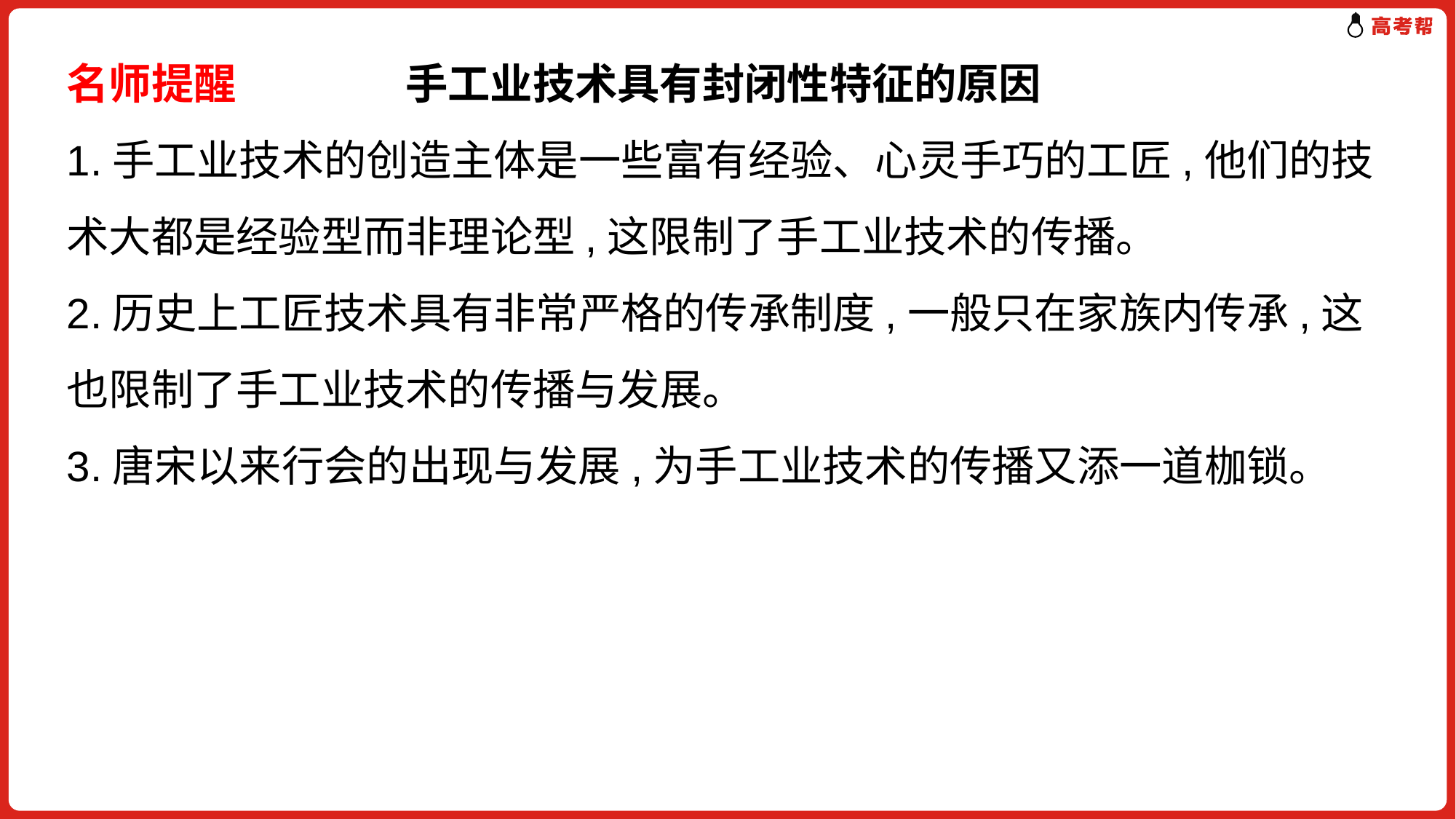

名师提醒　　　　手工业技术具有封闭性特征的原因
1.手工业技术的创造主体是一些富有经验、心灵手巧的工匠,他们的技术大都是经验型而非理论型,这限制了手工业技术的传播。
2.历史上工匠技术具有非常严格的传承制度,一般只在家族内传承,这也限制了手工业技术的传播与发展。
3.唐宋以来行会的出现与发展,为手工业技术的传播又添一道枷锁。